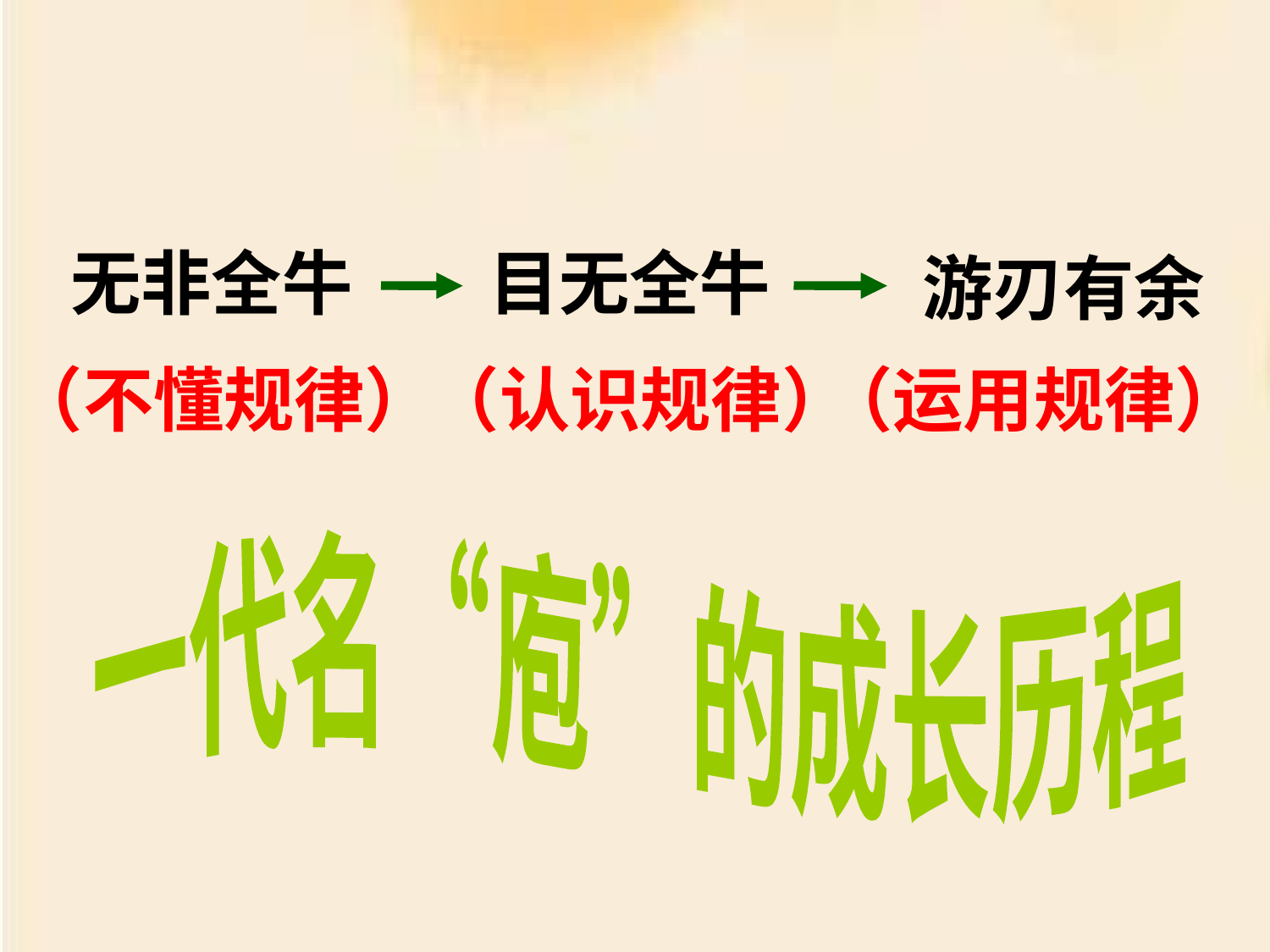

无非全牛
目无全牛
游刃有余

（不懂规律）
（认识规律）
（运用规律）
一代名“庖”的成长历程